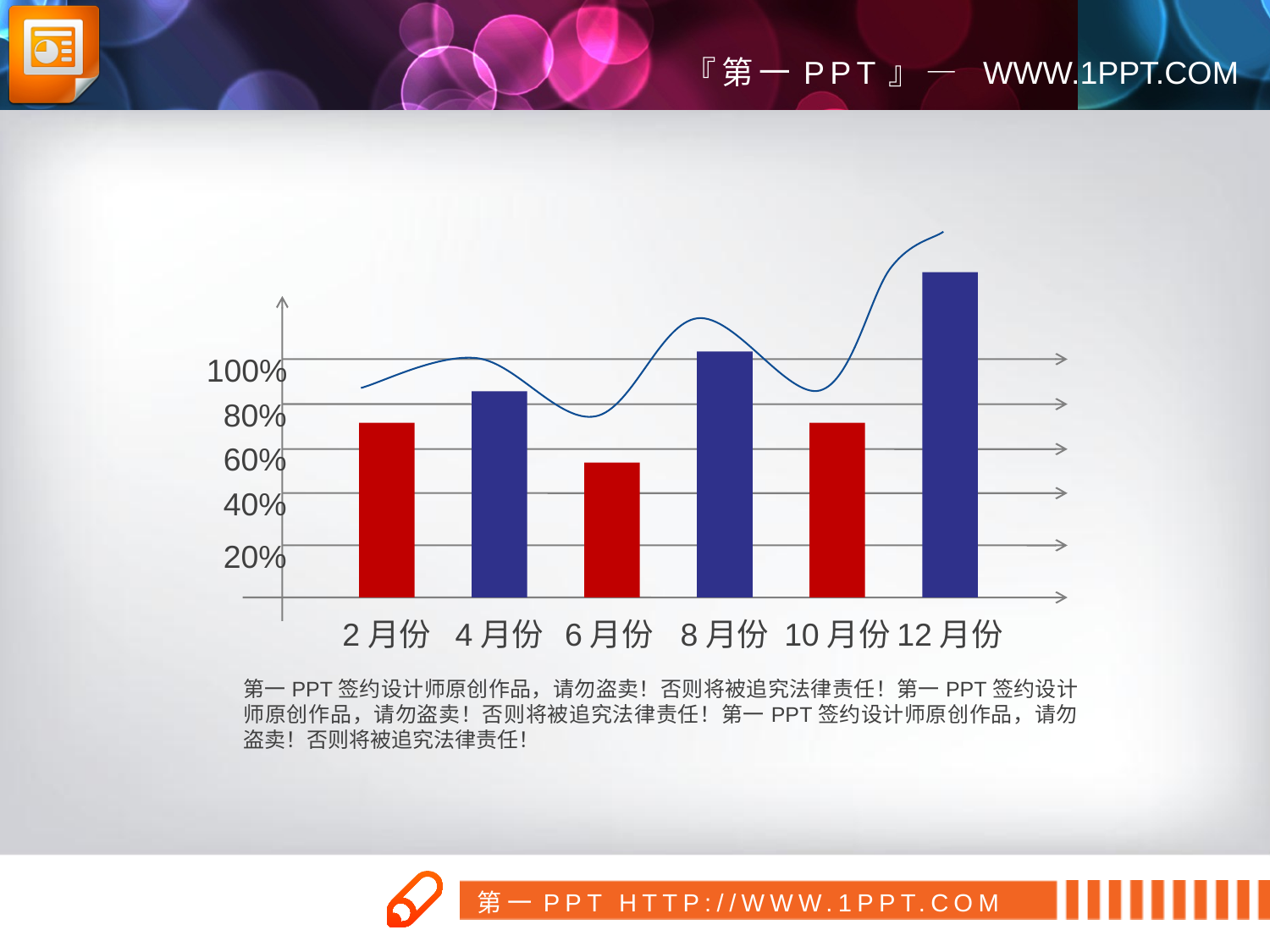

100%
80%
60%
40%
20%

2月份

4月份
6月份
8月份
10月份
12月份
第一PPT签约设计师原创作品，请勿盗卖！否则将被追究法律责任！第一PPT签约设计师原创作品，请勿盗卖！否则将被追究法律责任！第一PPT签约设计师原创作品，请勿盗卖！否则将被追究法律责任！